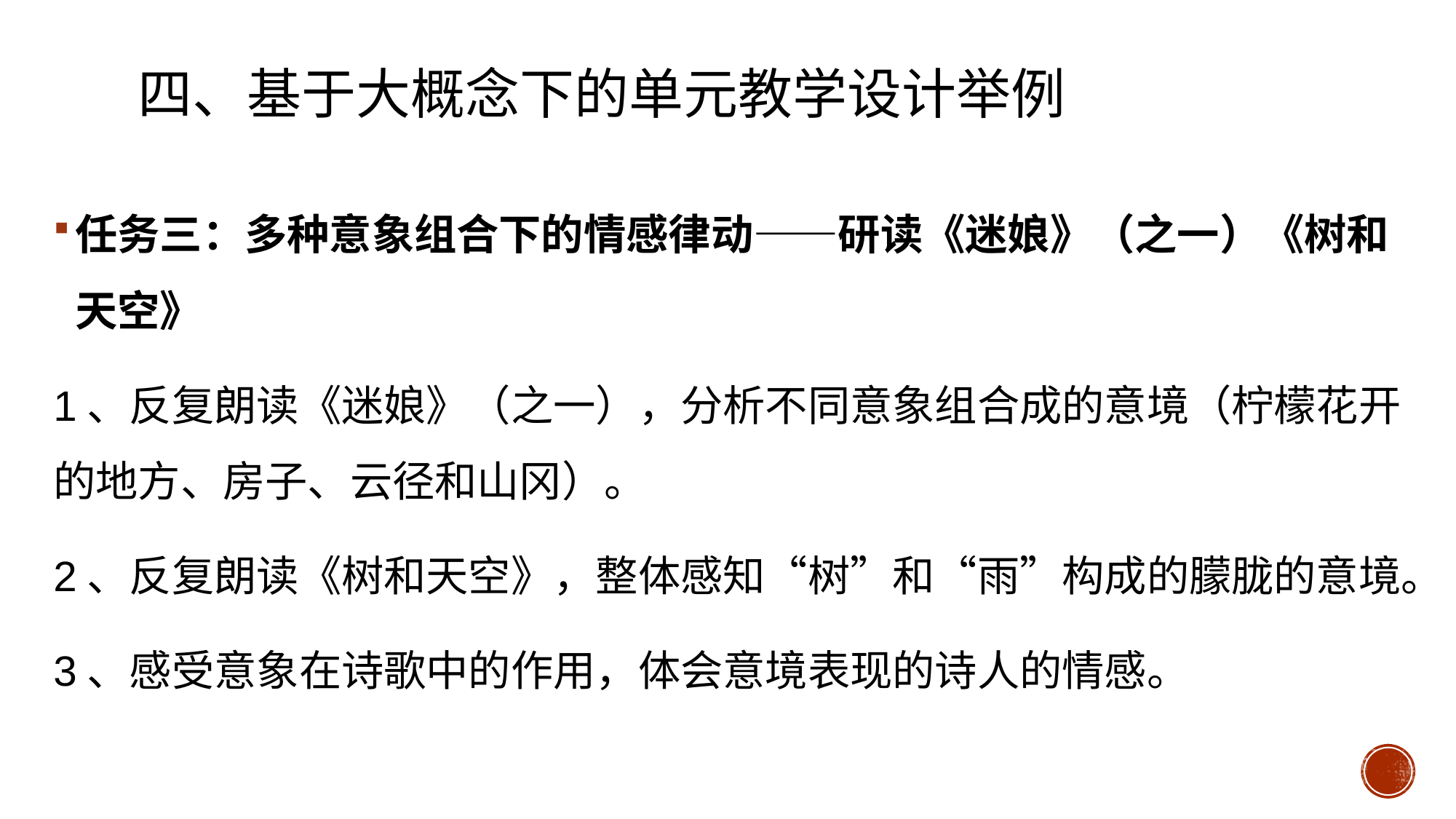

# 四、基于大概念下的单元教学设计举例
任务三：多种意象组合下的情感律动——研读《迷娘》（之一）《树和天空》
1、反复朗读《迷娘》（之一），分析不同意象组合成的意境（柠檬花开的地方、房子、云径和山冈）。
2、反复朗读《树和天空》，整体感知“树”和“雨”构成的朦胧的意境。
3、感受意象在诗歌中的作用，体会意境表现的诗人的情感。